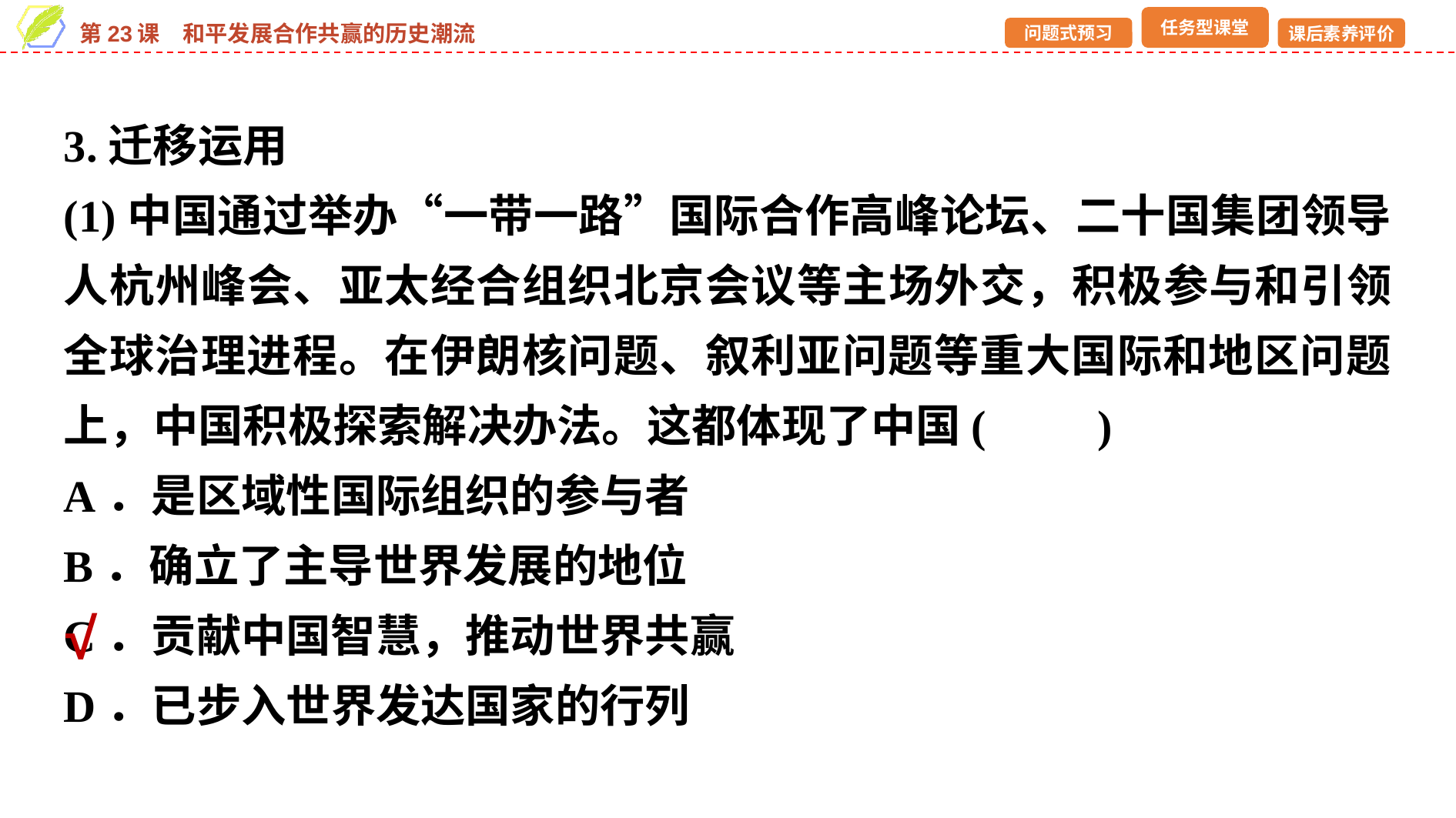

3.迁移运用
(1)中国通过举办“一带一路”国际合作高峰论坛、二十国集团领导人杭州峰会、亚太经合组织北京会议等主场外交，积极参与和引领全球治理进程。在伊朗核问题、叙利亚问题等重大国际和地区问题上，中国积极探索解决办法。这都体现了中国(　　)
A．是区域性国际组织的参与者
B．确立了主导世界发展的地位
C．贡献中国智慧，推动世界共赢
D．已步入世界发达国家的行列
√